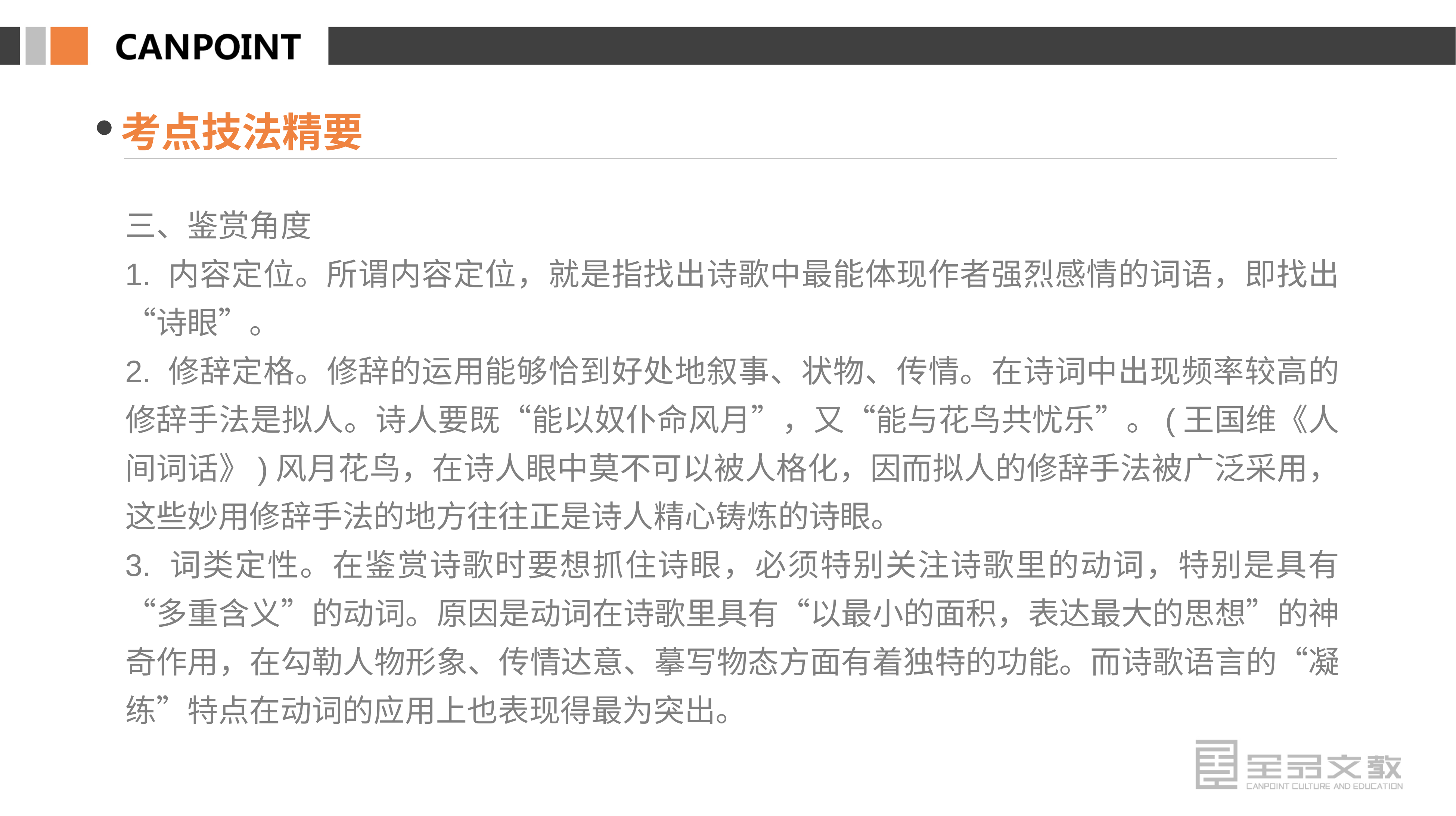

考点技法精要

三、鉴赏角度
1. 内容定位。所谓内容定位，就是指找出诗歌中最能体现作者强烈感情的词语，即找出“诗眼”。
2. 修辞定格。修辞的运用能够恰到好处地叙事、状物、传情。在诗词中出现频率较高的修辞手法是拟人。诗人要既“能以奴仆命风月”，又“能与花鸟共忧乐”。(王国维《人间词话》)风月花鸟，在诗人眼中莫不可以被人格化，因而拟人的修辞手法被广泛采用，这些妙用修辞手法的地方往往正是诗人精心铸炼的诗眼。
3. 词类定性。在鉴赏诗歌时要想抓住诗眼，必须特别关注诗歌里的动词，特别是具有“多重含义”的动词。原因是动词在诗歌里具有“以最小的面积，表达最大的思想”的神奇作用，在勾勒人物形象、传情达意、摹写物态方面有着独特的功能。而诗歌语言的“凝练”特点在动词的应用上也表现得最为突出。